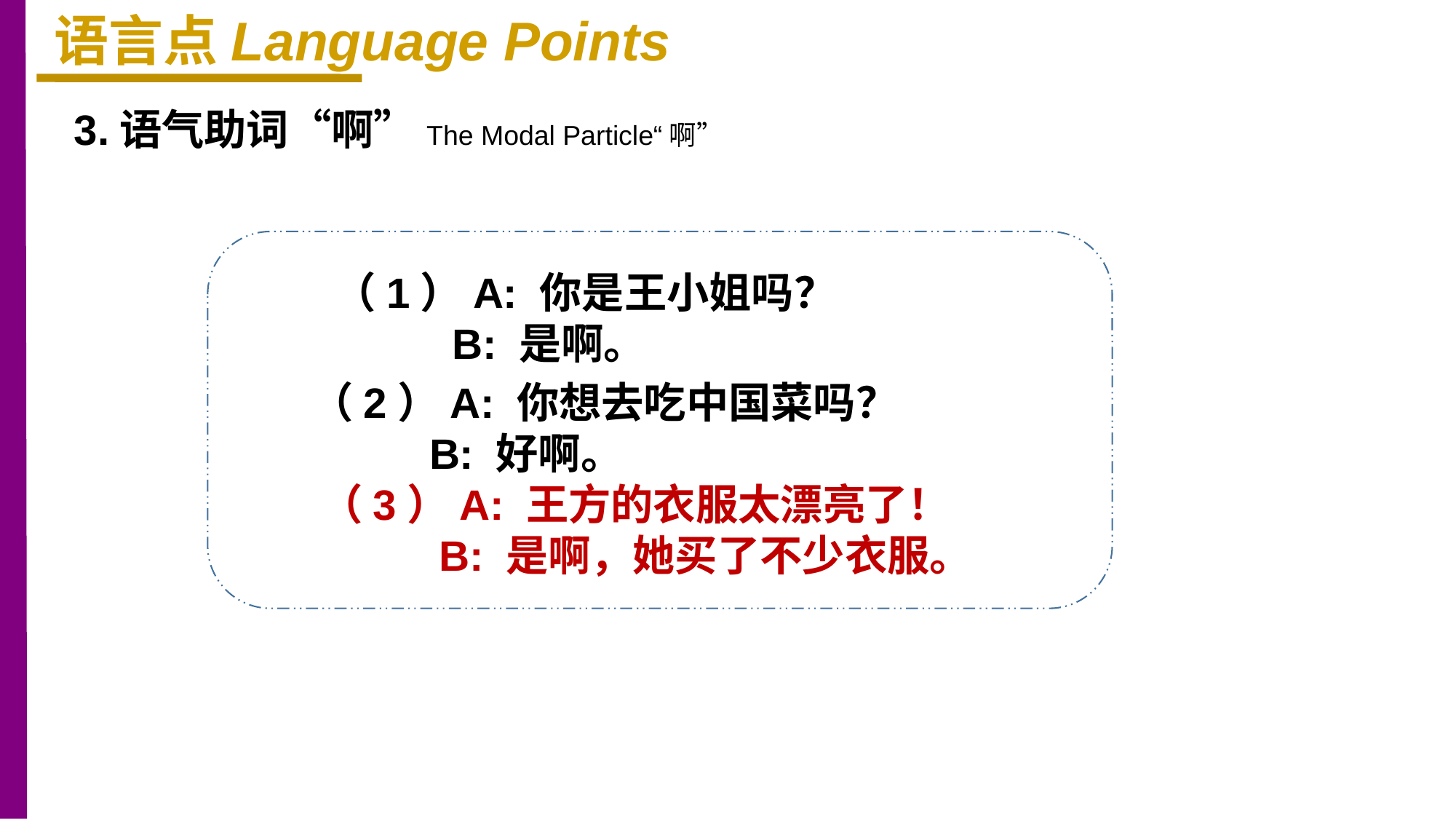

语言点Language Points
3.语气助词“啊”The Modal Particle“啊”

（1）A: 你是王小姐吗？
          B: 是啊。
（2）A: 你想去吃中国菜吗？
          B: 好啊。
（3）A: 王方的衣服太漂亮了！
          B: 是啊，她买了不少衣服。